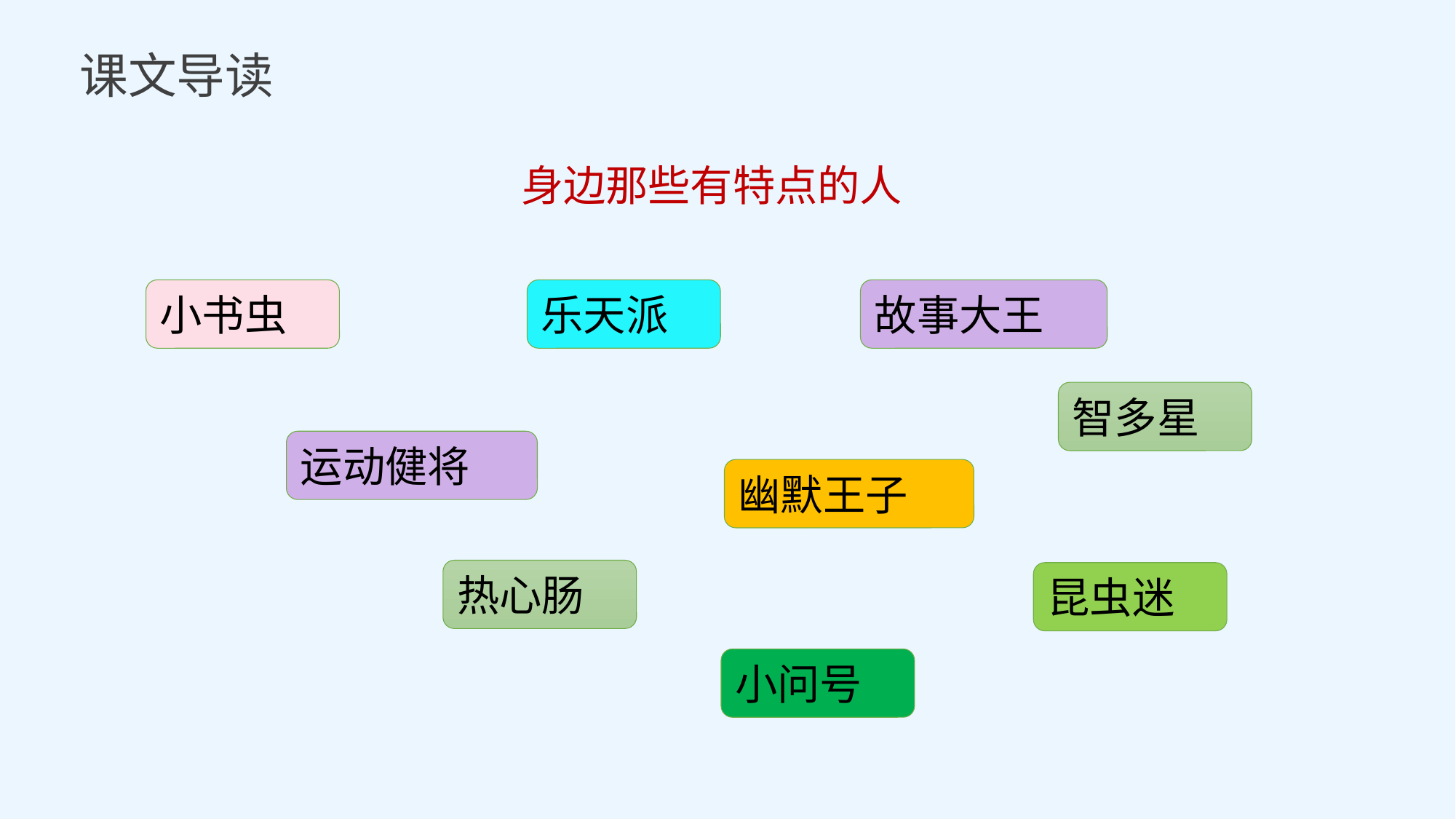

课文导读
身边那些有特点的人
小书虫
乐天派
故事大王
智多星
运动健将
幽默王子
热心肠
昆虫迷
小问号